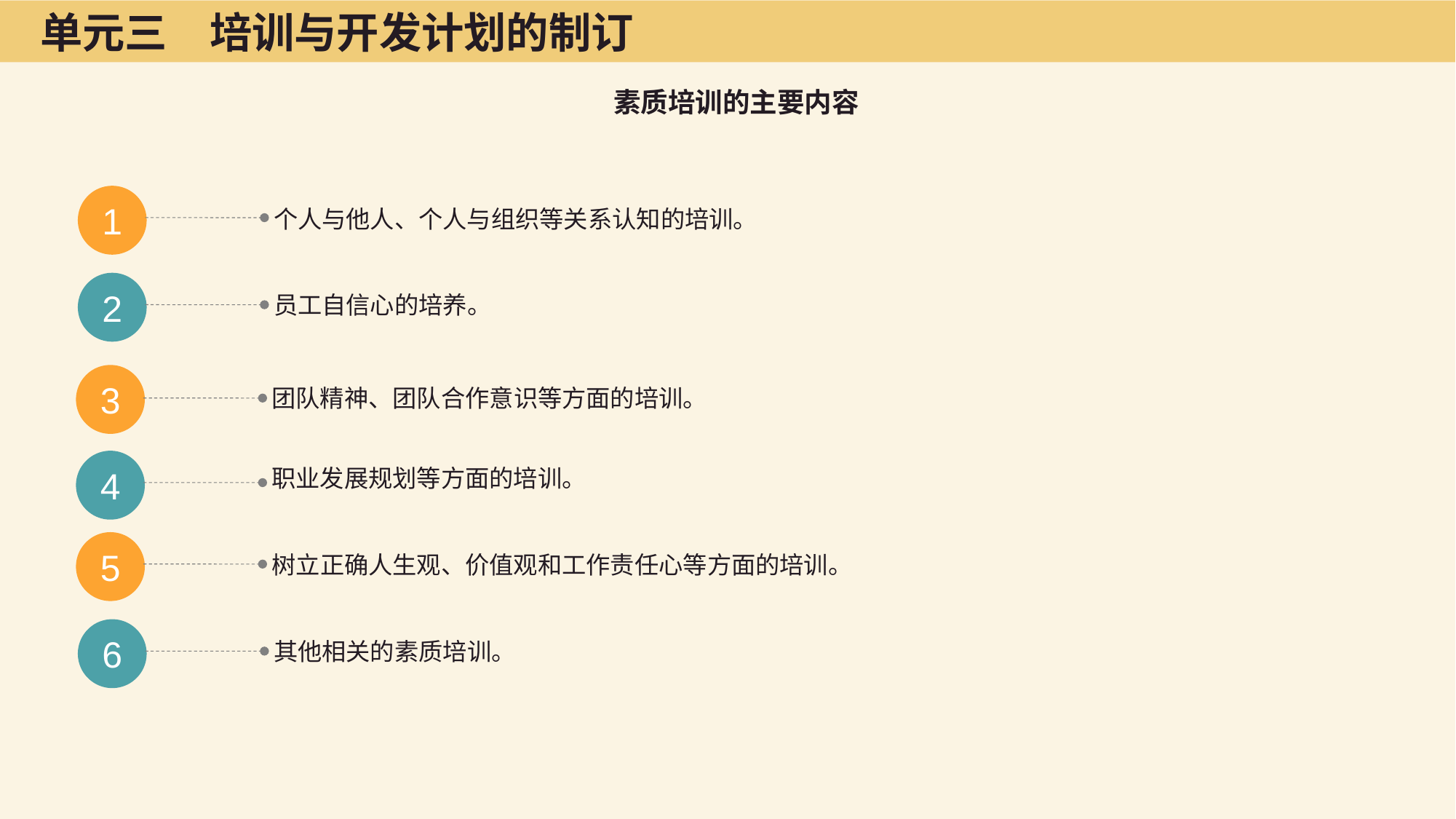

单元三　培训与开发计划的制订
素质培训的主要内容

1
个人与他人、个人与组织等关系认知的培训。

2
员工自信心的培养。

3
团队精神、团队合作意识等方面的培训。

4
职业发展规划等方面的培训。

5
树立正确人生观、价值观和工作责任心等方面的培训。

6
其他相关的素质培训。